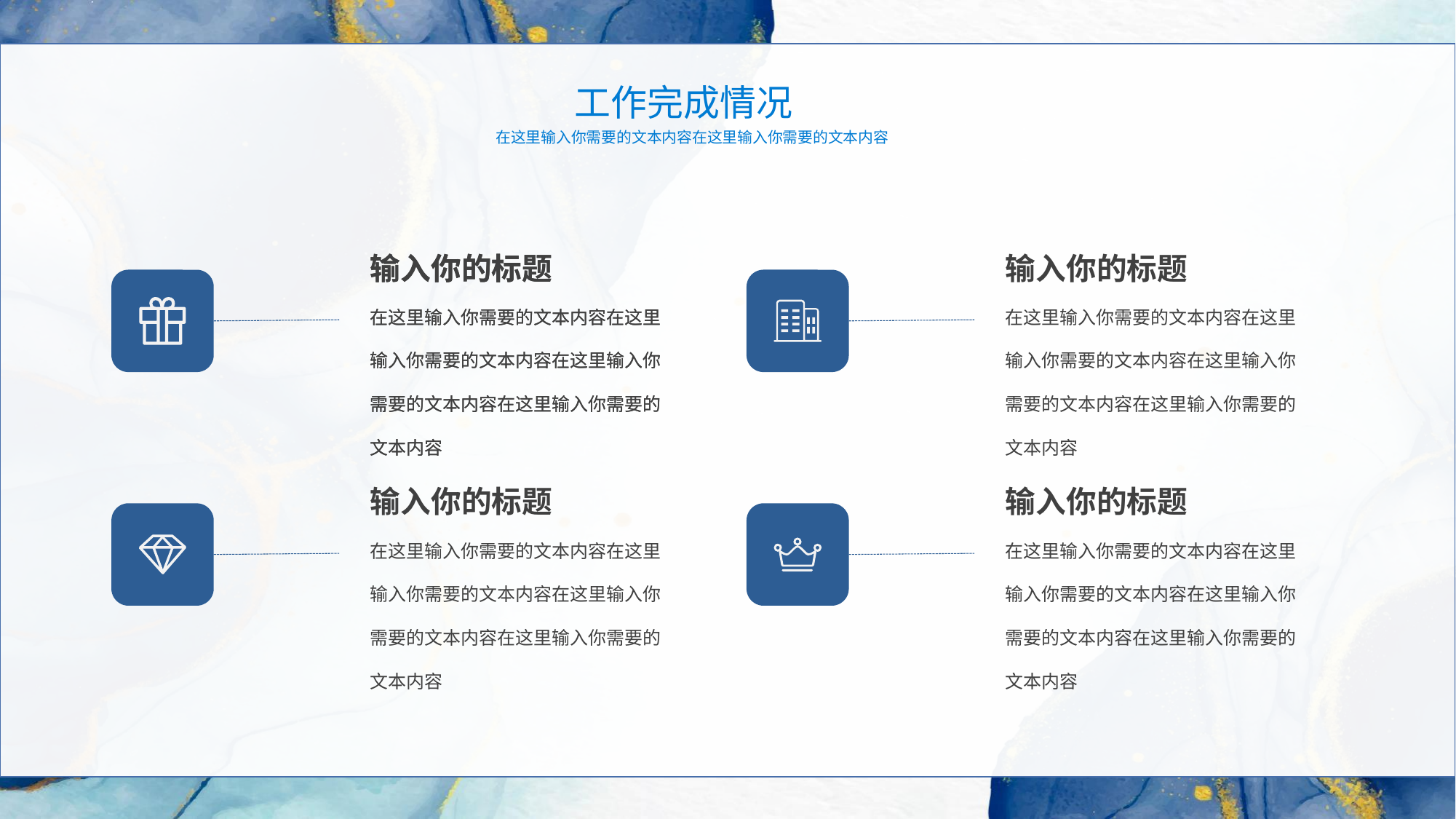

工作完成情况
在这里输入你需要的文本内容在这里输入你需要的文本内容
输入你的标题
输入你的标题

在这里输入你需要的文本内容在这里输入你需要的文本内容在这里输入你需要的文本内容在这里输入你需要的文本内容
在这里输入你需要的文本内容在这里输入你需要的文本内容在这里输入你需要的文本内容在这里输入你需要的文本内容

输入你的标题

在这里输入你需要的文本内容在这里输入你需要的文本内容在这里输入你需要的文本内容在这里输入你需要的文本内容

输入你的标题

在这里输入你需要的文本内容在这里输入你需要的文本内容在这里输入你需要的文本内容在这里输入你需要的文本内容

输入你的标题

在这里输入你需要的文本内容在这里输入你需要的文本内容在这里输入你需要的文本内容在这里输入你需要的文本内容